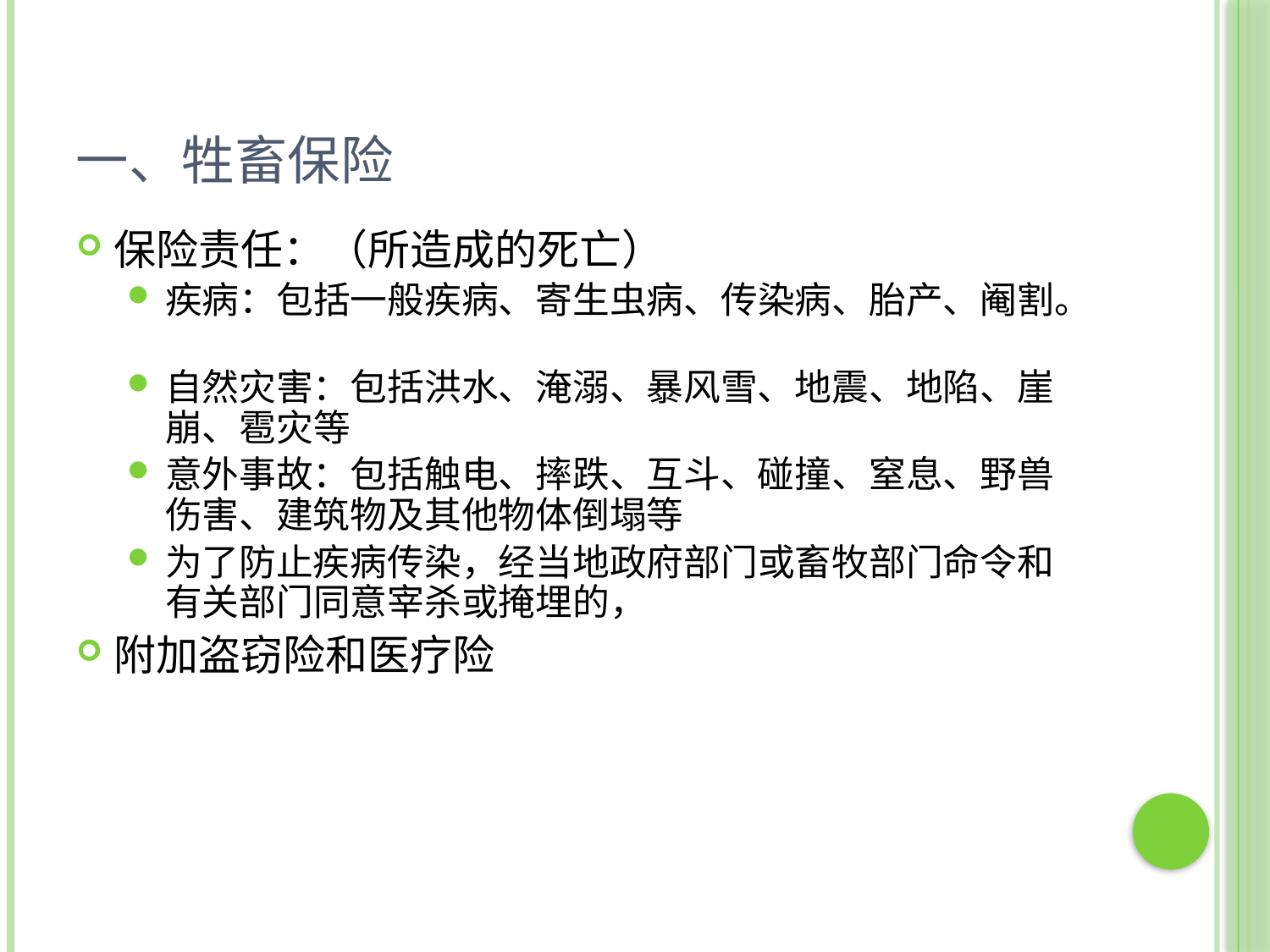

# 一、牲畜保险
保险责任：（所造成的死亡）
疾病：包括一般疾病、寄生虫病、传染病、胎产、阉割。
自然灾害：包括洪水、淹溺、暴风雪、地震、地陷、崖崩、雹灾等
意外事故：包括触电、摔跌、互斗、碰撞、窒息、野兽伤害、建筑物及其他物体倒塌等
为了防止疾病传染，经当地政府部门或畜牧部门命令和有关部门同意宰杀或掩埋的，
附加盗窃险和医疗险